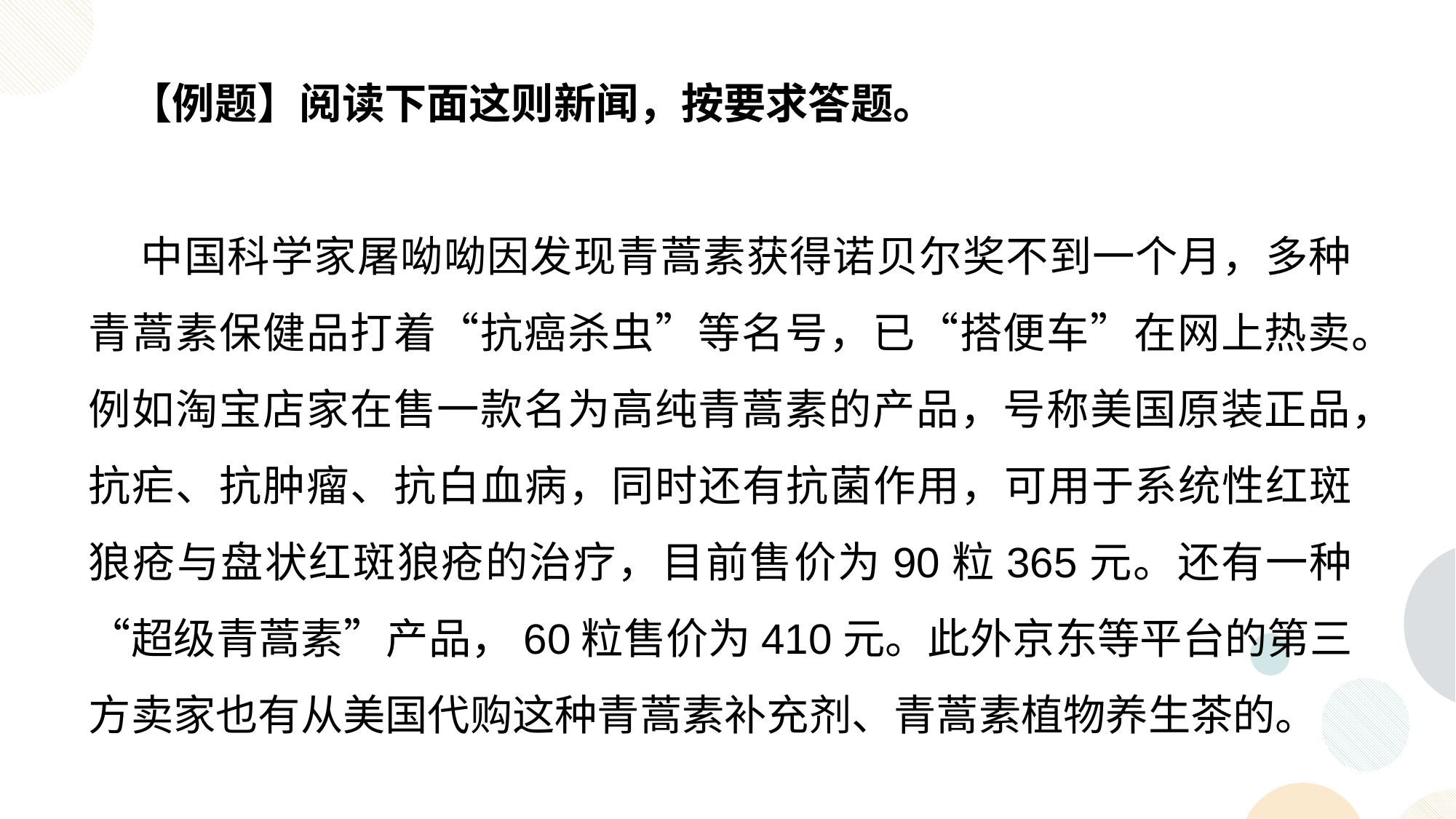

【例题】阅读下面这则新闻，按要求答题。

    中国科学家屠呦呦因发现青蒿素获得诺贝尔奖不到一个月，多种青蒿素保健品打着“抗癌杀虫”等名号，已“搭便车”在网上热卖。例如淘宝店家在售一款名为高纯青蒿素的产品，号称美国原装正品，抗疟、抗肿瘤、抗白血病，同时还有抗菌作用，可用于系统性红斑狼疮与盘状红斑狼疮的治疗，目前售价为90粒365元。还有一种“超级青蒿素”产品，60粒售价为410元。此外京东等平台的第三方卖家也有从美国代购这种青蒿素补充剂、青蒿素植物养生茶的。